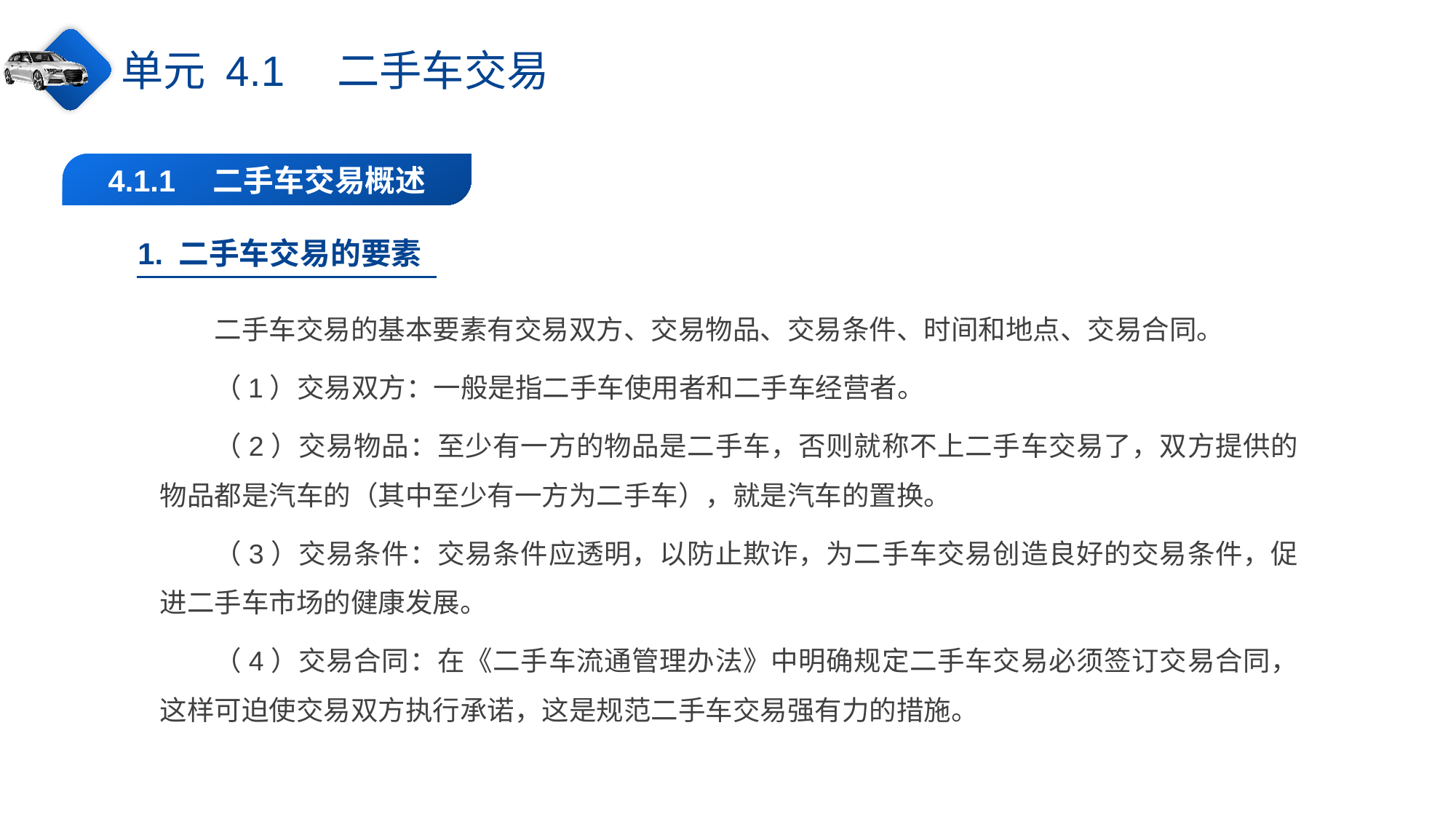

单元 4.1　二手车交易
4.1.1　二手车交易概述
1. 二手车交易的要素
二手车交易的基本要素有交易双方、交易物品、交易条件、时间和地点、交易合同。
（1）交易双方：一般是指二手车使用者和二手车经营者。
（2）交易物品：至少有一方的物品是二手车，否则就称不上二手车交易了，双方提供的物品都是汽车的（其中至少有一方为二手车），就是汽车的置换。
（3）交易条件：交易条件应透明，以防止欺诈，为二手车交易创造良好的交易条件，促进二手车市场的健康发展。
（4）交易合同：在《二手车流通管理办法》中明确规定二手车交易必须签订交易合同，这样可迫使交易双方执行承诺，这是规范二手车交易强有力的措施。